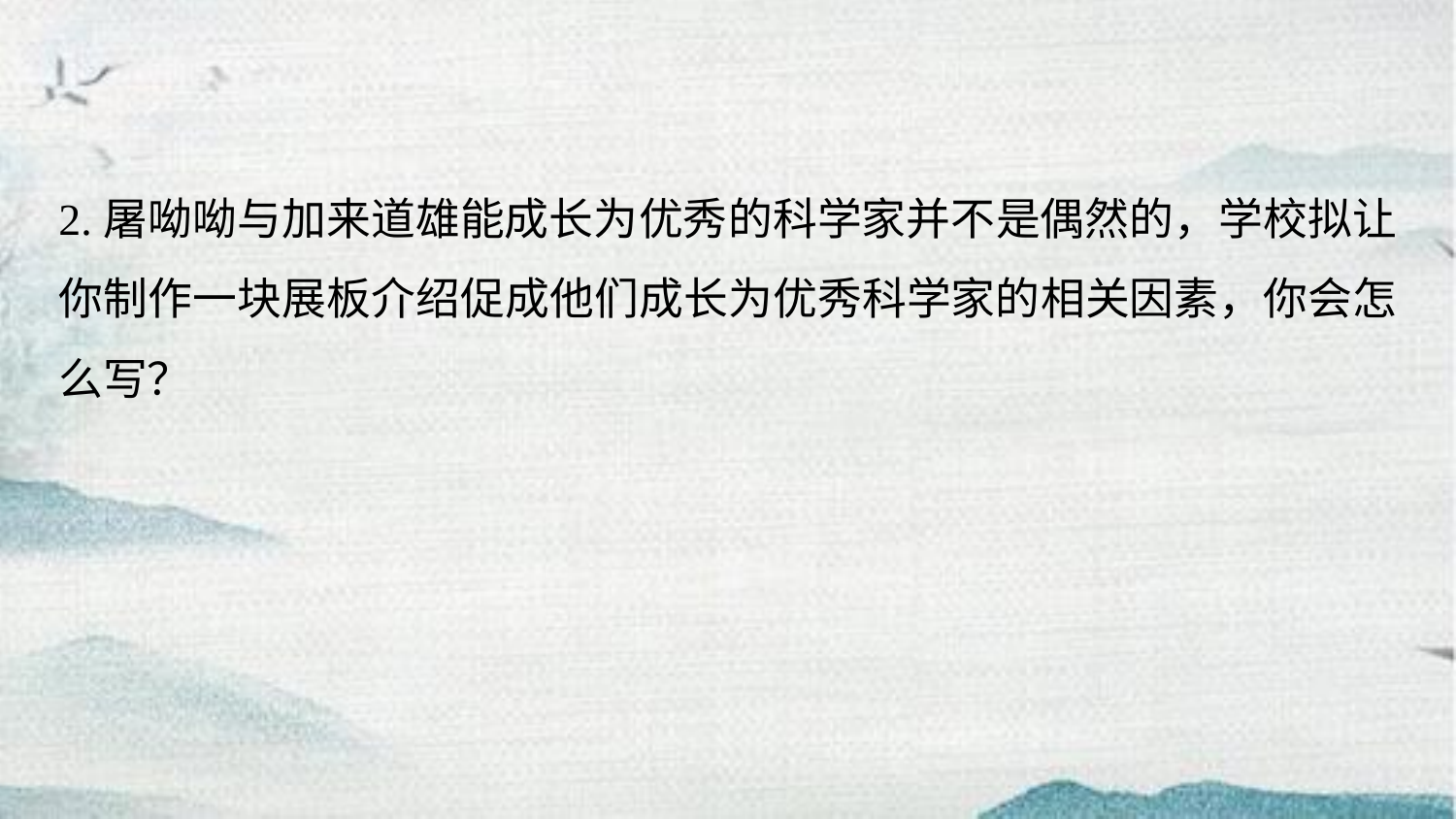

2.屠呦呦与加来道雄能成长为优秀的科学家并不是偶然的，学校拟让你制作一块展板介绍促成他们成长为优秀科学家的相关因素，你会怎么写？